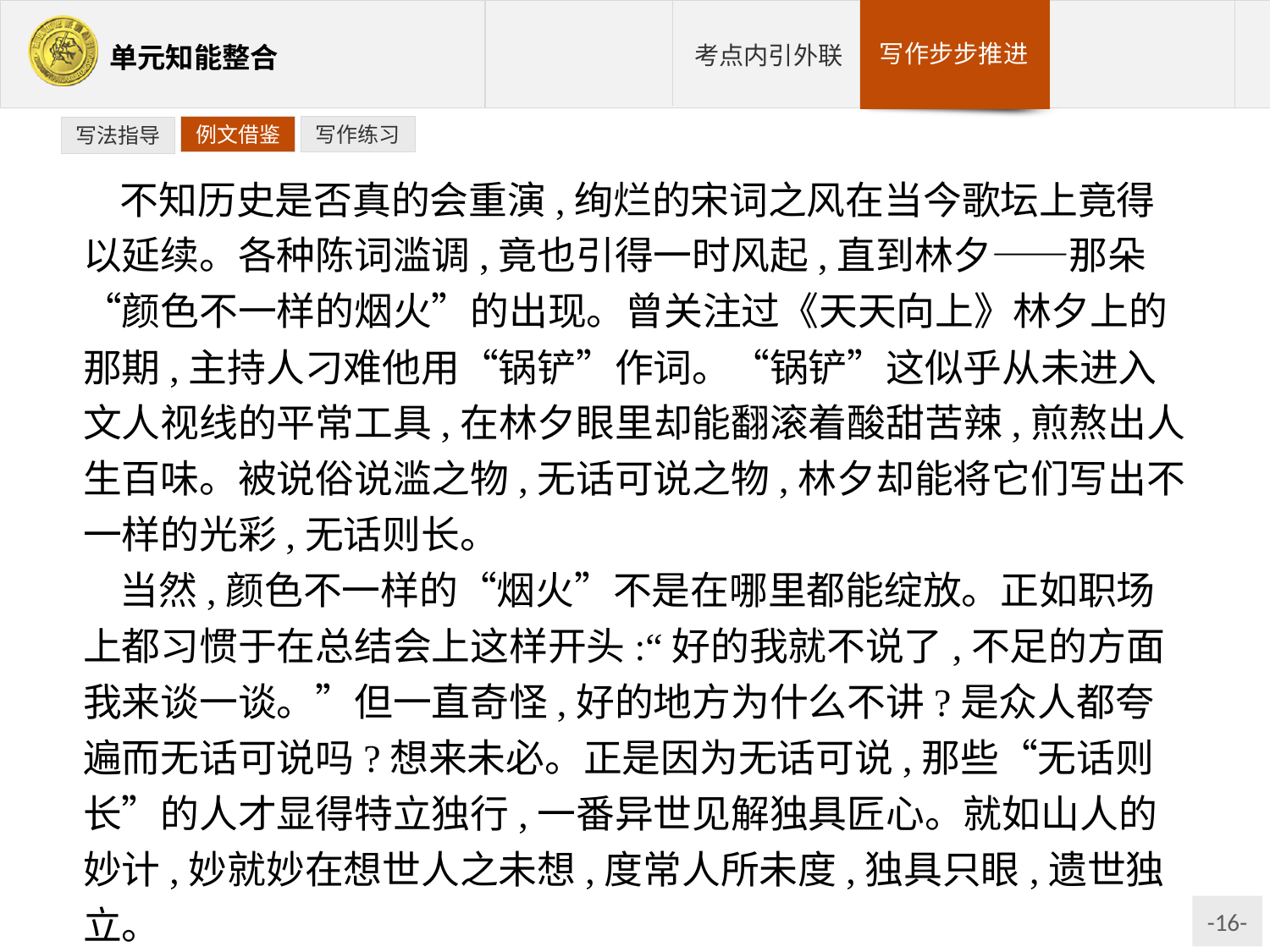

例文借鉴
写作练习
写法指导
不知历史是否真的会重演,绚烂的宋词之风在当今歌坛上竟得以延续。各种陈词滥调,竟也引得一时风起,直到林夕——那朵“颜色不一样的烟火”的出现。曾关注过《天天向上》林夕上的那期,主持人刁难他用“锅铲”作词。“锅铲”这似乎从未进入文人视线的平常工具,在林夕眼里却能翻滚着酸甜苦辣,煎熬出人生百味。被说俗说滥之物,无话可说之物,林夕却能将它们写出不一样的光彩,无话则长。
当然,颜色不一样的“烟火”不是在哪里都能绽放。正如职场上都习惯于在总结会上这样开头:“好的我就不说了,不足的方面我来谈一谈。”但一直奇怪,好的地方为什么不讲?是众人都夸遍而无话可说吗?想来未必。正是因为无话可说,那些“无话则长”的人才显得特立独行,一番异世见解独具匠心。就如山人的妙计,妙就妙在想世人之未想,度常人所未度,独具只眼,遗世独立。